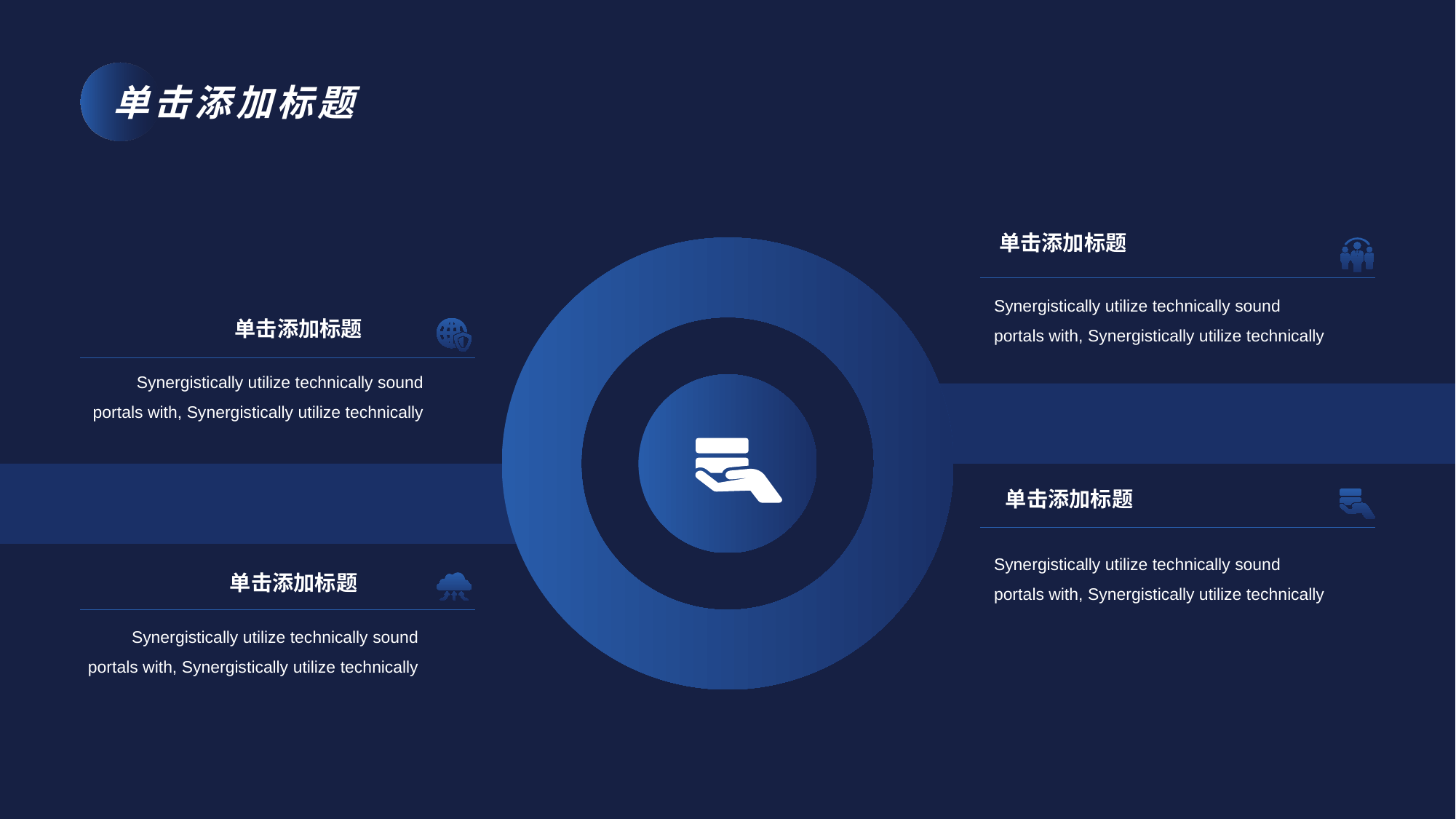

单击添加标题

Synergistically utilize technically sound portals with, Synergistically utilize technically
单击添加标题

Synergistically utilize technically sound portals with, Synergistically utilize technically

单击添加标题

Synergistically utilize technically sound portals with, Synergistically utilize technically
单击添加标题

Synergistically utilize technically sound portals with, Synergistically utilize technically